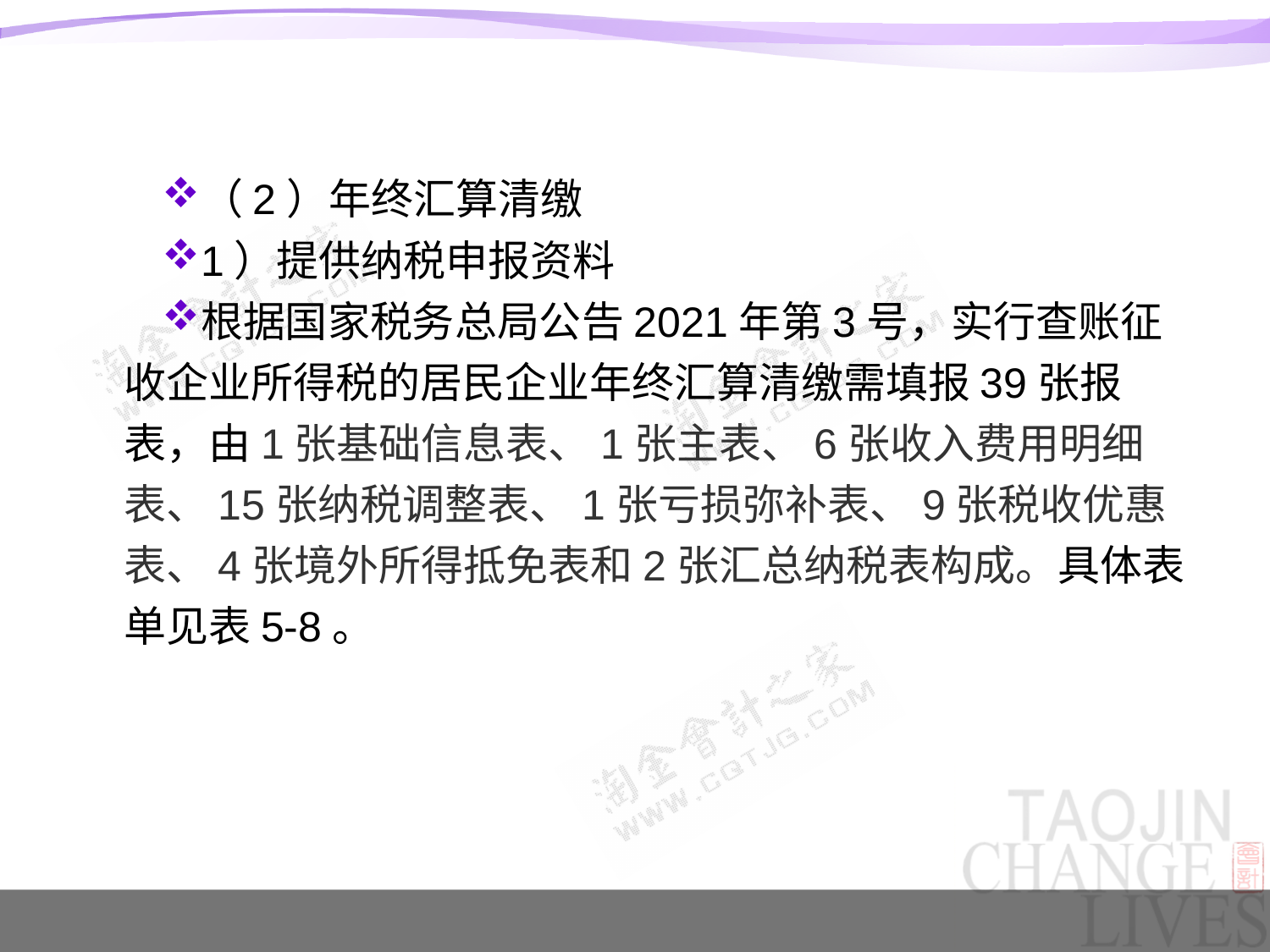

#
（2）年终汇算清缴
1）提供纳税申报资料
根据国家税务总局公告2021年第3号，实行查账征收企业所得税的居民企业年终汇算清缴需填报39张报表，由1张基础信息表、1张主表、6张收入费用明细表、15张纳税调整表、1张亏损弥补表、9张税收优惠表、4张境外所得抵免表和2张汇总纳税表构成。具体表单见表5-8。